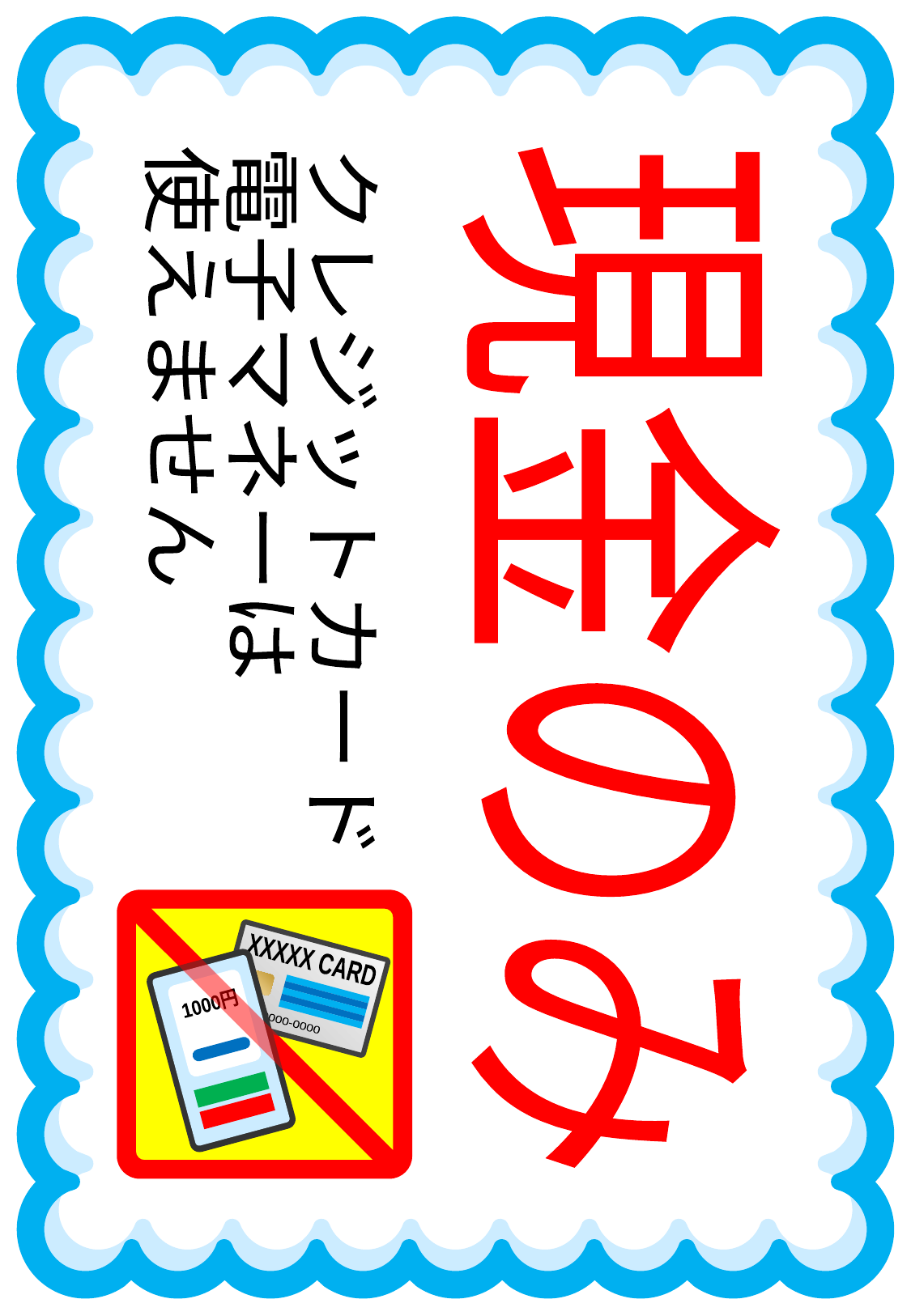

クレジットカード
電子マネーは
使えません
現金のみ

XXXXX CARD

0000-0000-0000

1000円